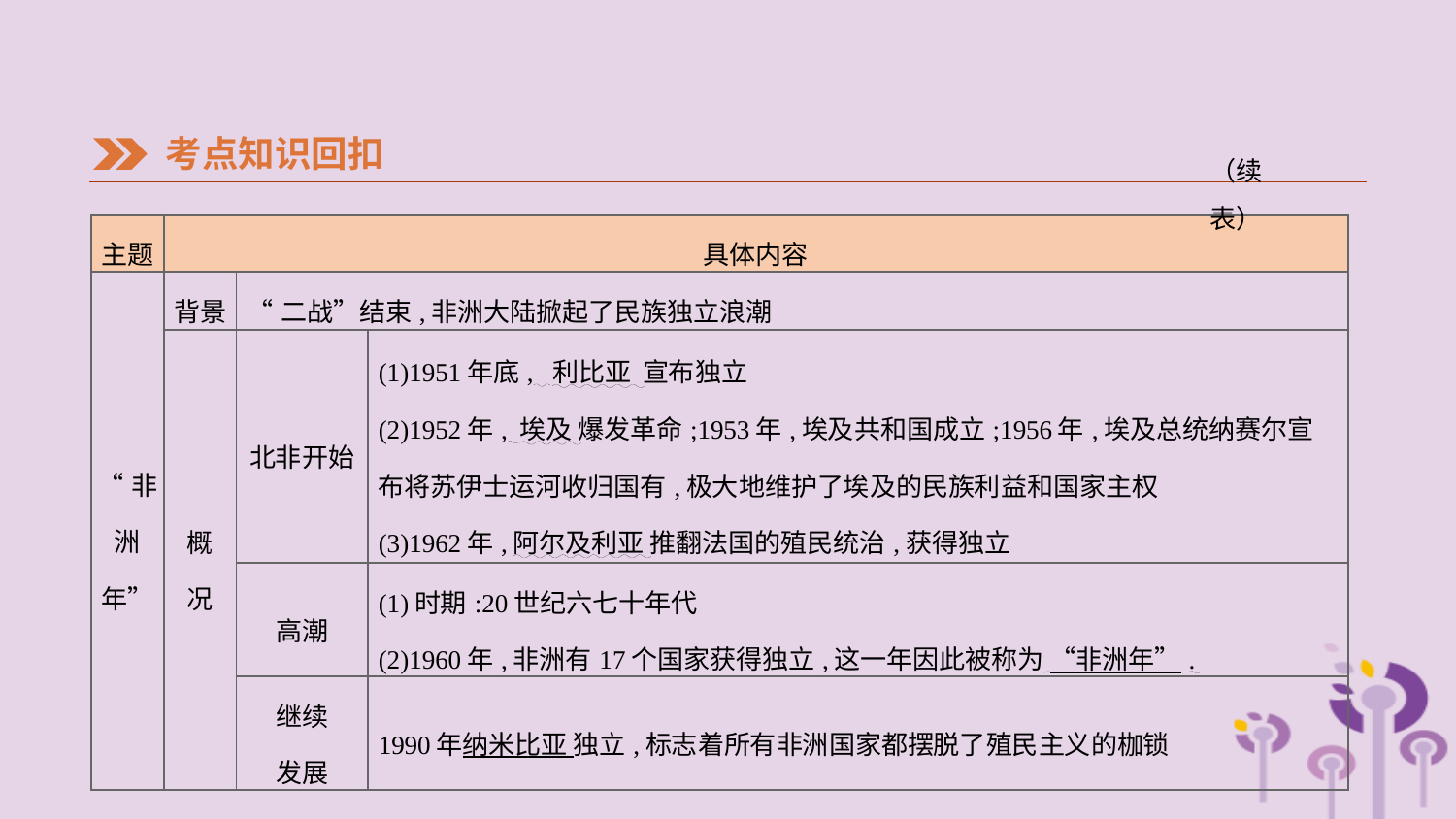

考点知识回扣

（续表）
| 主题 | 具体内容 |  |  |
| --- | --- | --- | --- |
| “非 洲 年” | 背景 | “二战”结束,非洲大陆掀起了民族独立浪潮 |  |
|  | 概 况 | 北非开始 | (1)1951年底, 利比亚 宣布独立 (2)1952年, 埃及 爆发革命;1953年,埃及共和国成立;1956年,埃及总统纳赛尔宣布将苏伊士运河收归国有,极大地维护了埃及的民族利益和国家主权 (3)1962年,阿尔及利亚 推翻法国的殖民统治,获得独立 |
|  |  | 高潮 | (1)时期:20世纪六七十年代 (2)1960年,非洲有17个国家获得独立,这一年因此被称为 “非洲年”. |
|  |  | 继续 发展 | 1990年纳米比亚 独立,标志着所有非洲国家都摆脱了殖民主义的枷锁 |